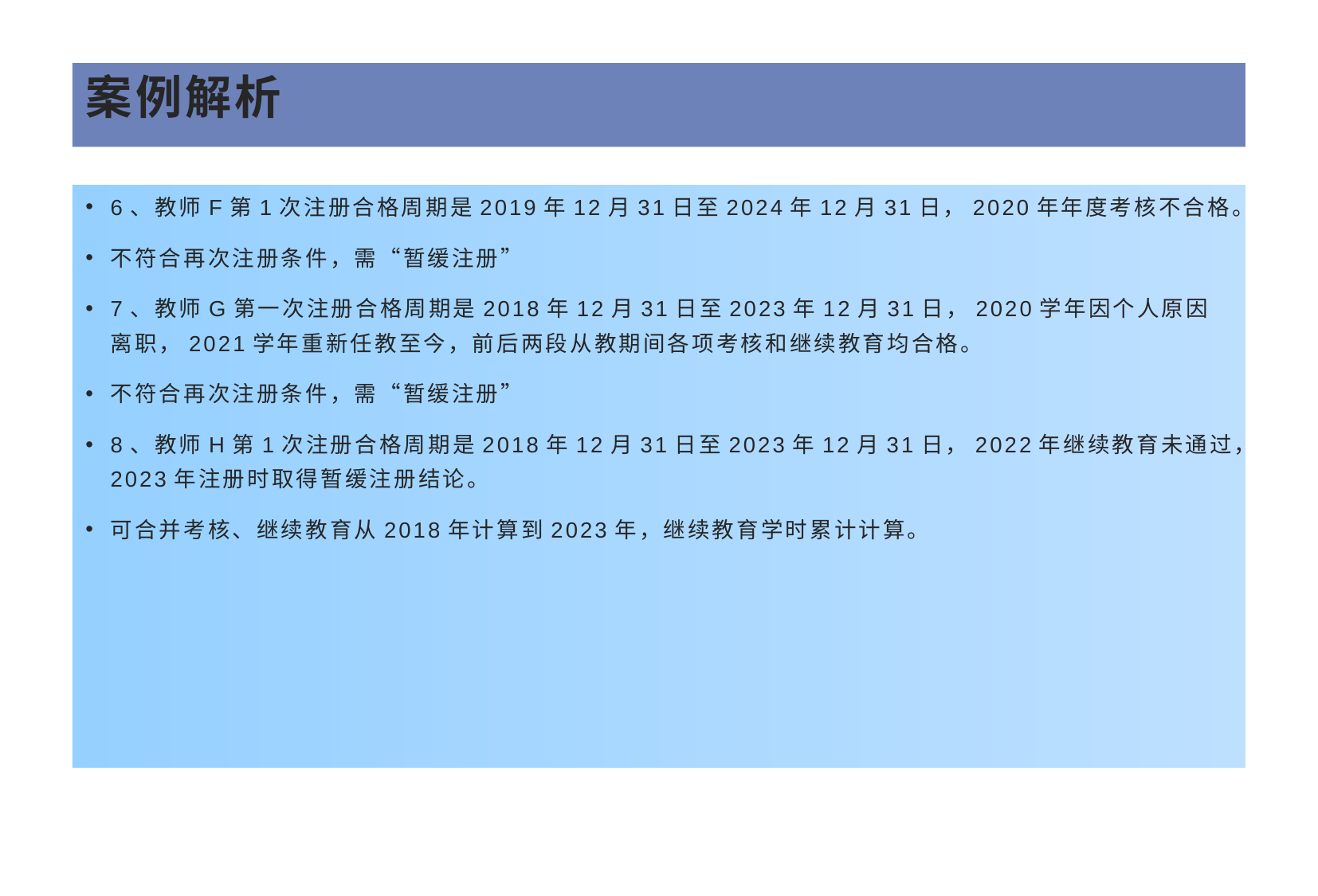

# 案例解析
6、教师F第1次注册合格周期是2019年12月31日至2024年12月31日，2020年年度考核不合格。
不符合再次注册条件，需“暂缓注册”
7、教师G第一次注册合格周期是2018年12月31日至2023年12月31日，2020学年因个人原因离职，2021学年重新任教至今，前后两段从教期间各项考核和继续教育均合格。
不符合再次注册条件，需“暂缓注册”
8、教师H第1次注册合格周期是2018年12月31日至2023年12月31日，2022年继续教育未通过，2023年注册时取得暂缓注册结论。
可合并考核、继续教育从2018年计算到2023年，继续教育学时累计计算。